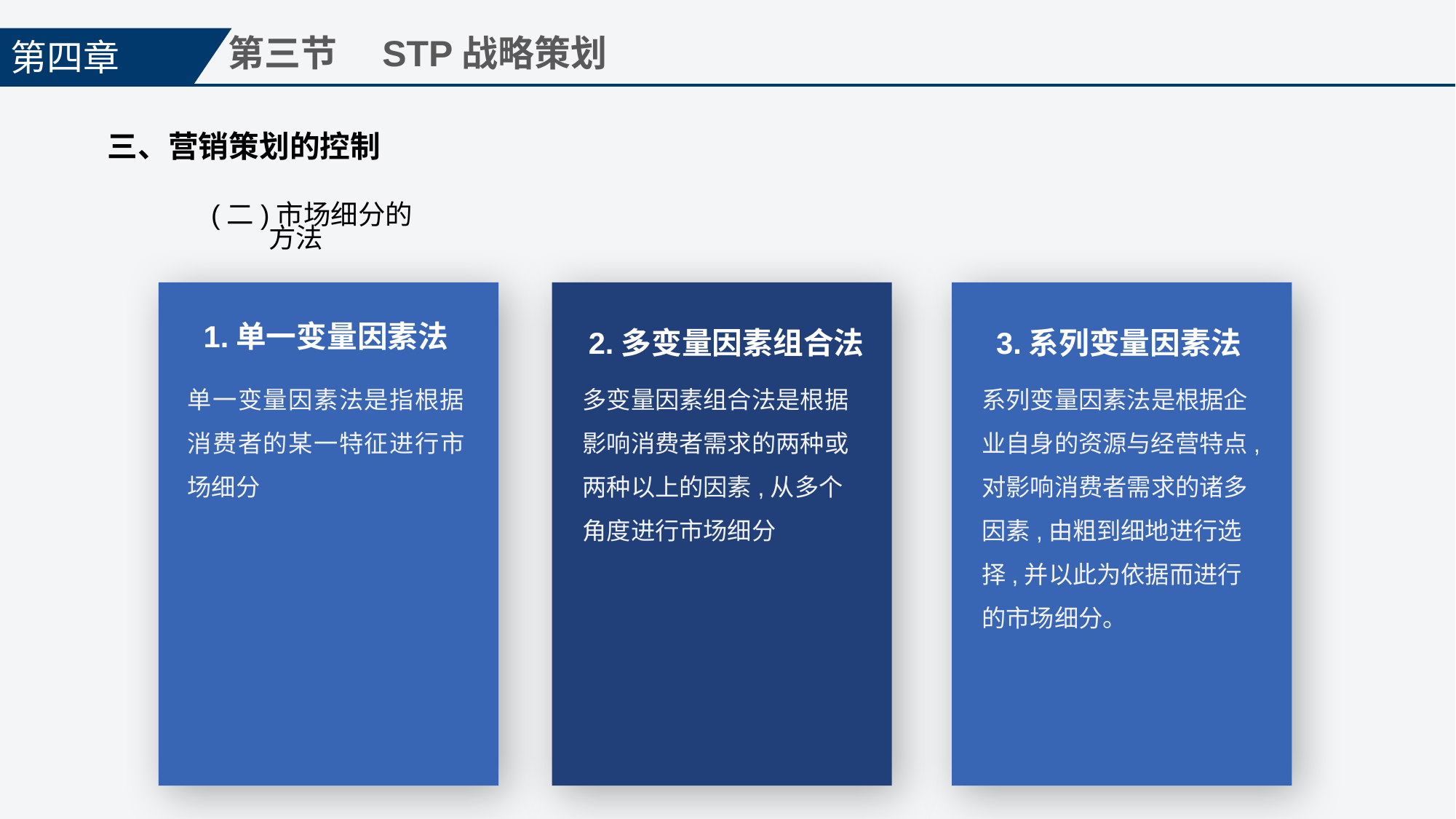

第四章
第三节　STP战略策划
三、营销策划的控制
(二)市场细分的方法

1.单一变量因素法
2.多变量因素组合法
3.系列变量因素法
单一变量因素法是指根据消费者的某一特征进行市场细分
多变量因素组合法是根据影响消费者需求的两种或两种以上的因素,从多个角度进行市场细分
系列变量因素法是根据企业自身的资源与经营特点,对影响消费者需求的诸多因素,由粗到细地进行选择,并以此为依据而进行的市场细分。